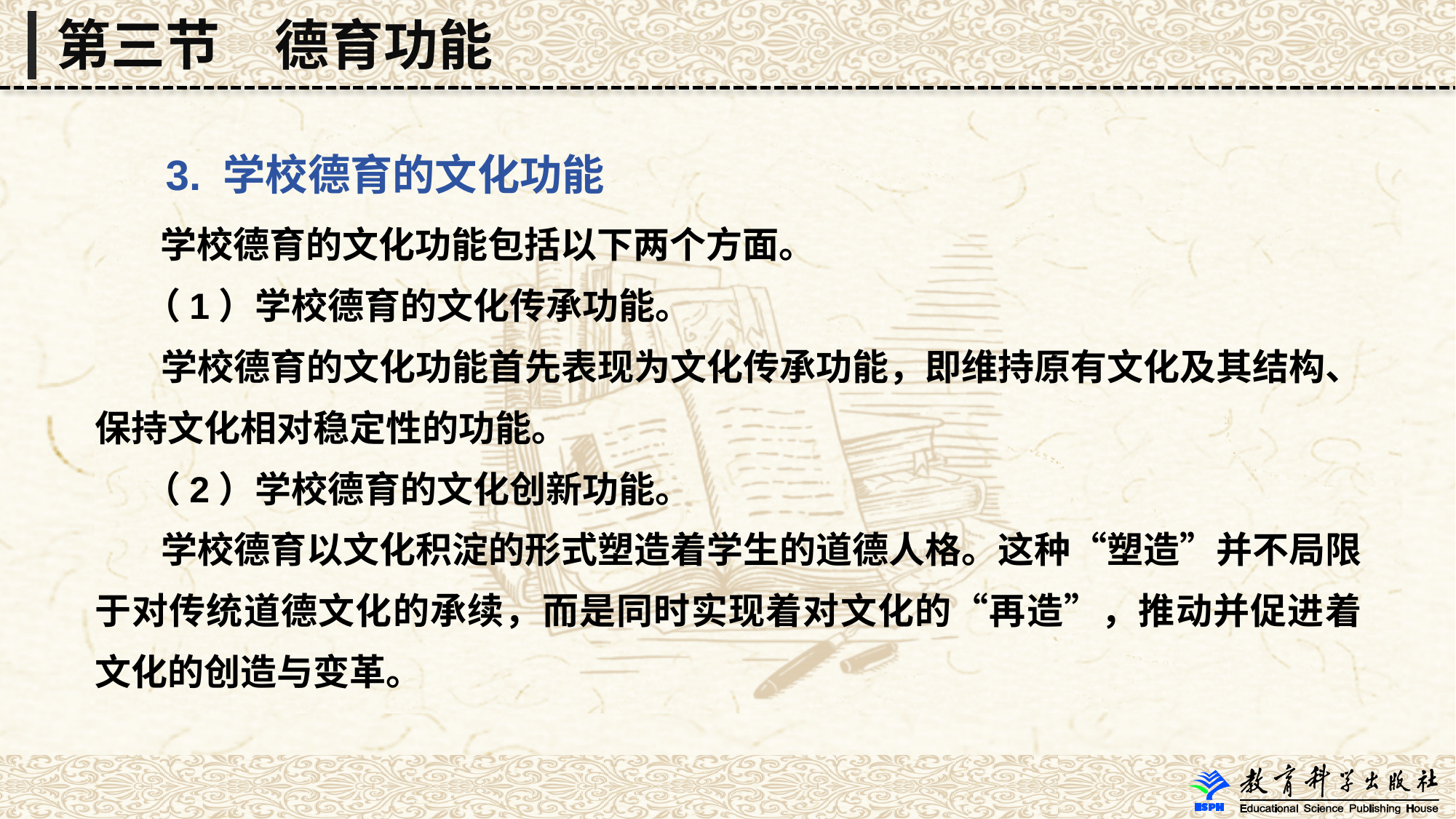

第三节　德育功能
      3. 学校德育的文化功能

       学校德育的文化功能包括以下两个方面。
     （1）学校德育的文化传承功能。
       学校德育的文化功能首先表现为文化传承功能，即维持原有文化及其结构、保持文化相对稳定性的功能。
     （2）学校德育的文化创新功能。
       学校德育以文化积淀的形式塑造着学生的道德人格。这种“塑造”并不局限于对传统道德文化的承续，而是同时实现着对文化的“再造”，推动并促进着文化的创造与变革。